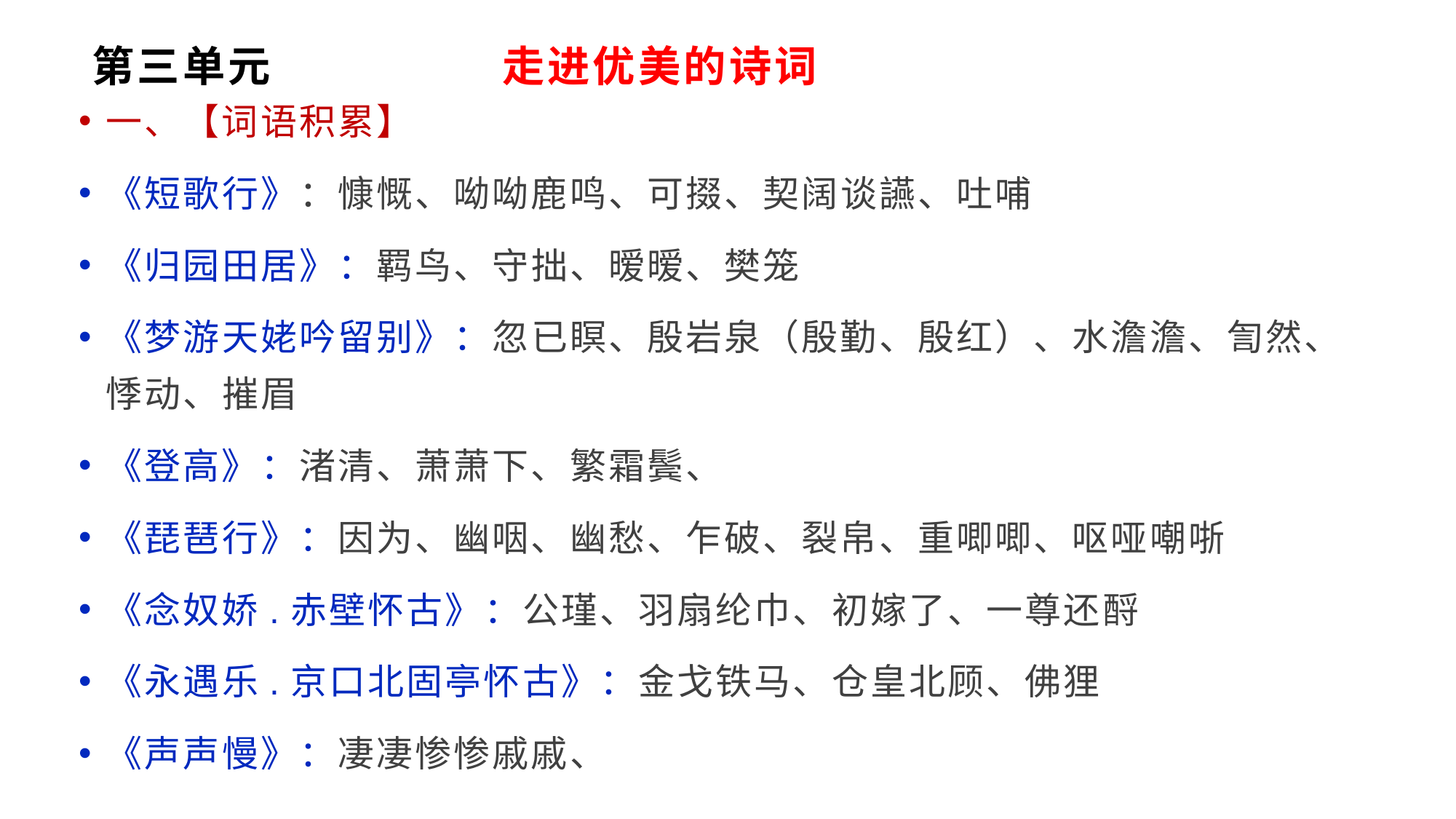

# 第三单元                  走进优美的诗词
一、【词语积累】
《短歌行》：慷慨、呦呦鹿鸣、可掇、契阔谈讌、吐哺
《归园田居》：羁鸟、守拙、暧暧、樊笼
《梦游天姥吟留别》：忽已瞑、殷岩泉（殷勤、殷红）、水澹澹、訇然、悸动、摧眉
《登高》：渚清、萧萧下、繁霜鬓、
《琵琶行》：因为、幽咽、幽愁、乍破、裂帛、重唧唧、呕哑嘲哳
《念奴娇.赤壁怀古》：公瑾、羽扇纶巾、初嫁了、一尊还酹
《永遇乐.京口北固亭怀古》：金戈铁马、仓皇北顾、佛狸
《声声慢》：凄凄惨惨戚戚、